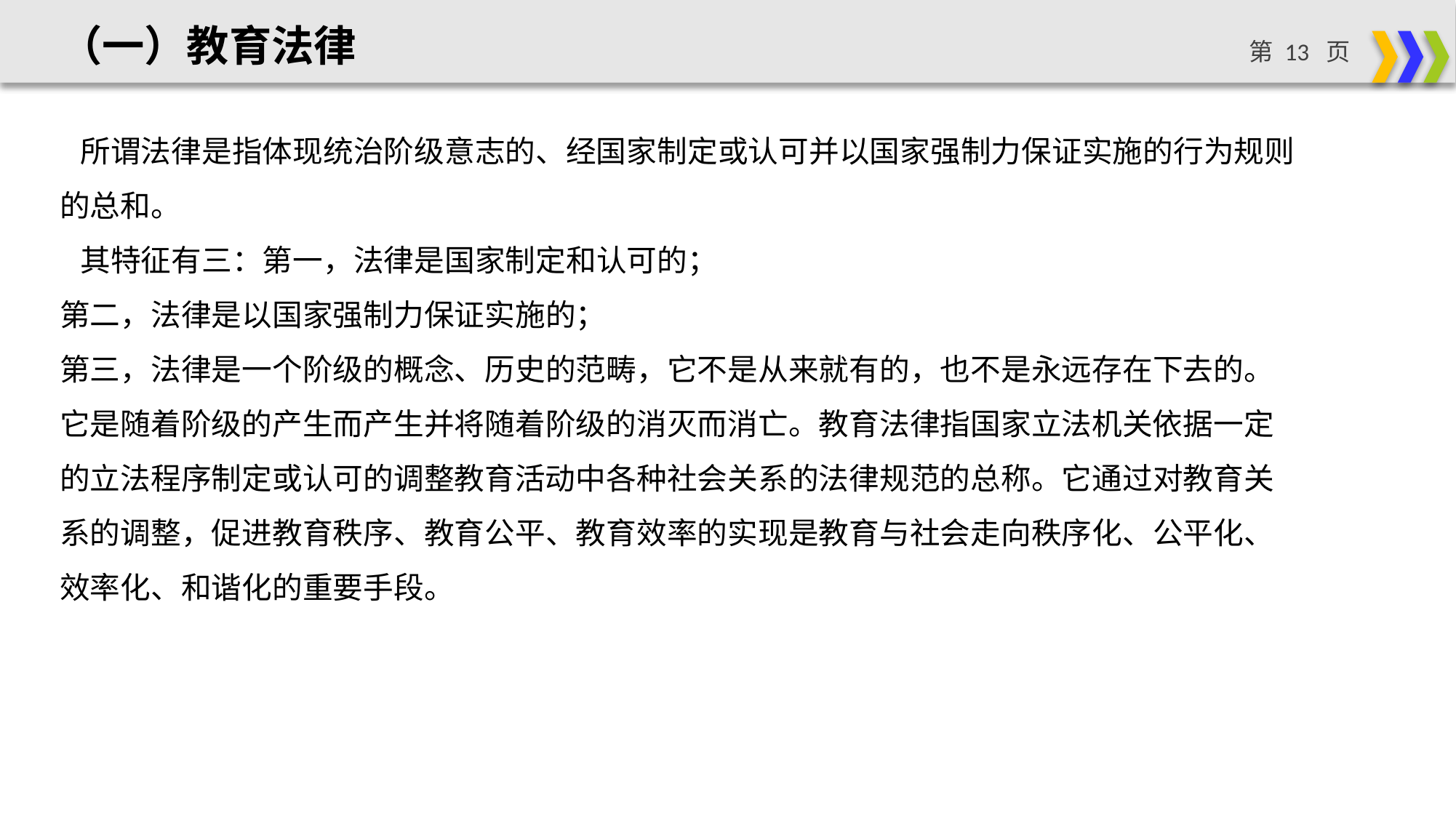

（一）教育法律
  所谓法律是指体现统治阶级意志的、经国家制定或认可并以国家强制力保证实施的行为规则的总和。
  其特征有三：第一，法律是国家制定和认可的；
第二，法律是以国家强制力保证实施的；
第三，法律是一个阶级的概念、历史的范畴，它不是从来就有的，也不是永远存在下去的。它是随着阶级的产生而产生并将随着阶级的消灭而消亡。教育法律指国家立法机关依据一定的立法程序制定或认可的调整教育活动中各种社会关系的法律规范的总称。它通过对教育关系的调整，促进教育秩序、教育公平、教育效率的实现是教育与社会走向秩序化、公平化、效率化、和谐化的重要手段。